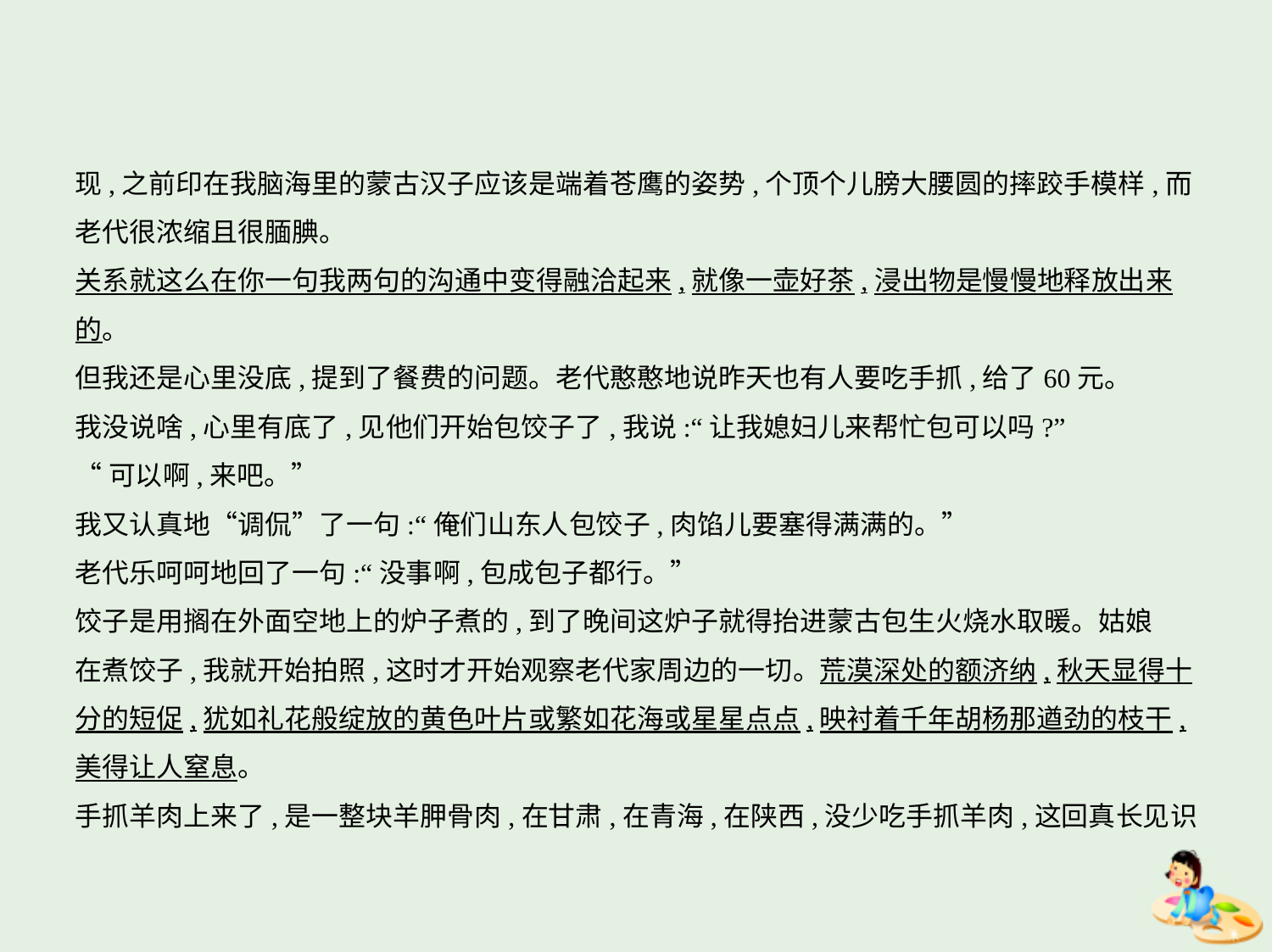

现,之前印在我脑海里的蒙古汉子应该是端着苍鹰的姿势,个顶个儿膀大腰圆的摔跤手模样,而
老代很浓缩且很腼腆。
关系就这么在你一句我两句的沟通中变得融洽起来,就像一壶好茶,浸出物是慢慢地释放出来
的。
但我还是心里没底,提到了餐费的问题。老代憨憨地说昨天也有人要吃手抓,给了60元。
我没说啥,心里有底了,见他们开始包饺子了,我说:“让我媳妇儿来帮忙包可以吗?”
“可以啊,来吧。”
我又认真地“调侃”了一句:“俺们山东人包饺子,肉馅儿要塞得满满的。”
老代乐呵呵地回了一句:“没事啊,包成包子都行。”
饺子是用搁在外面空地上的炉子煮的,到了晚间这炉子就得抬进蒙古包生火烧水取暖。姑娘
在煮饺子,我就开始拍照,这时才开始观察老代家周边的一切。荒漠深处的额济纳,秋天显得十
分的短促,犹如礼花般绽放的黄色叶片或繁如花海或星星点点,映衬着千年胡杨那遒劲的枝干,
美得让人窒息。
手抓羊肉上来了,是一整块羊胛骨肉,在甘肃,在青海,在陕西,没少吃手抓羊肉,这回真长见识